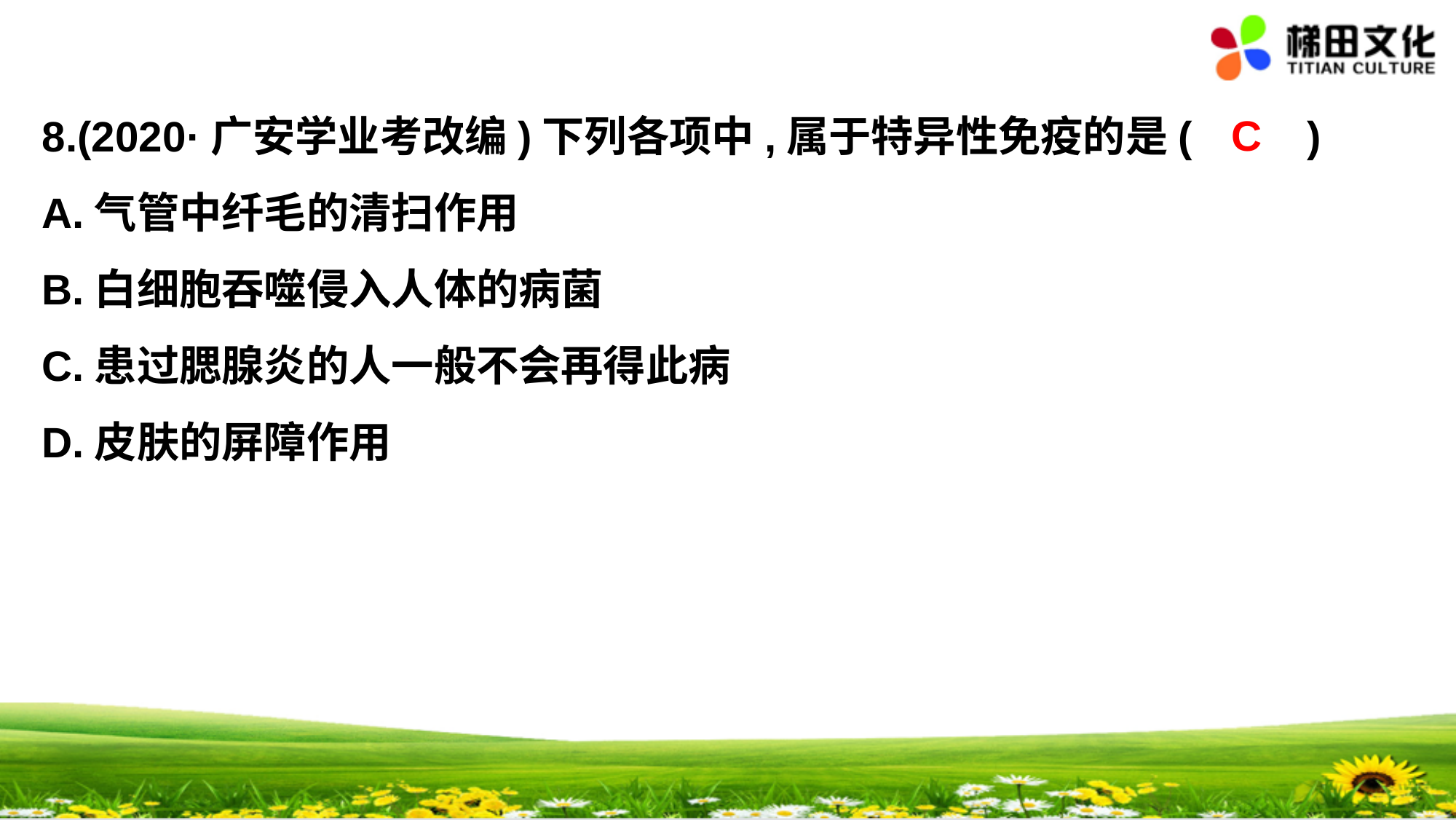

C
8.(2020·广安学业考改编)下列各项中,属于特异性免疫的是(　 　)
A.气管中纤毛的清扫作用
B.白细胞吞噬侵入人体的病菌
C.患过腮腺炎的人一般不会再得此病
D.皮肤的屏障作用